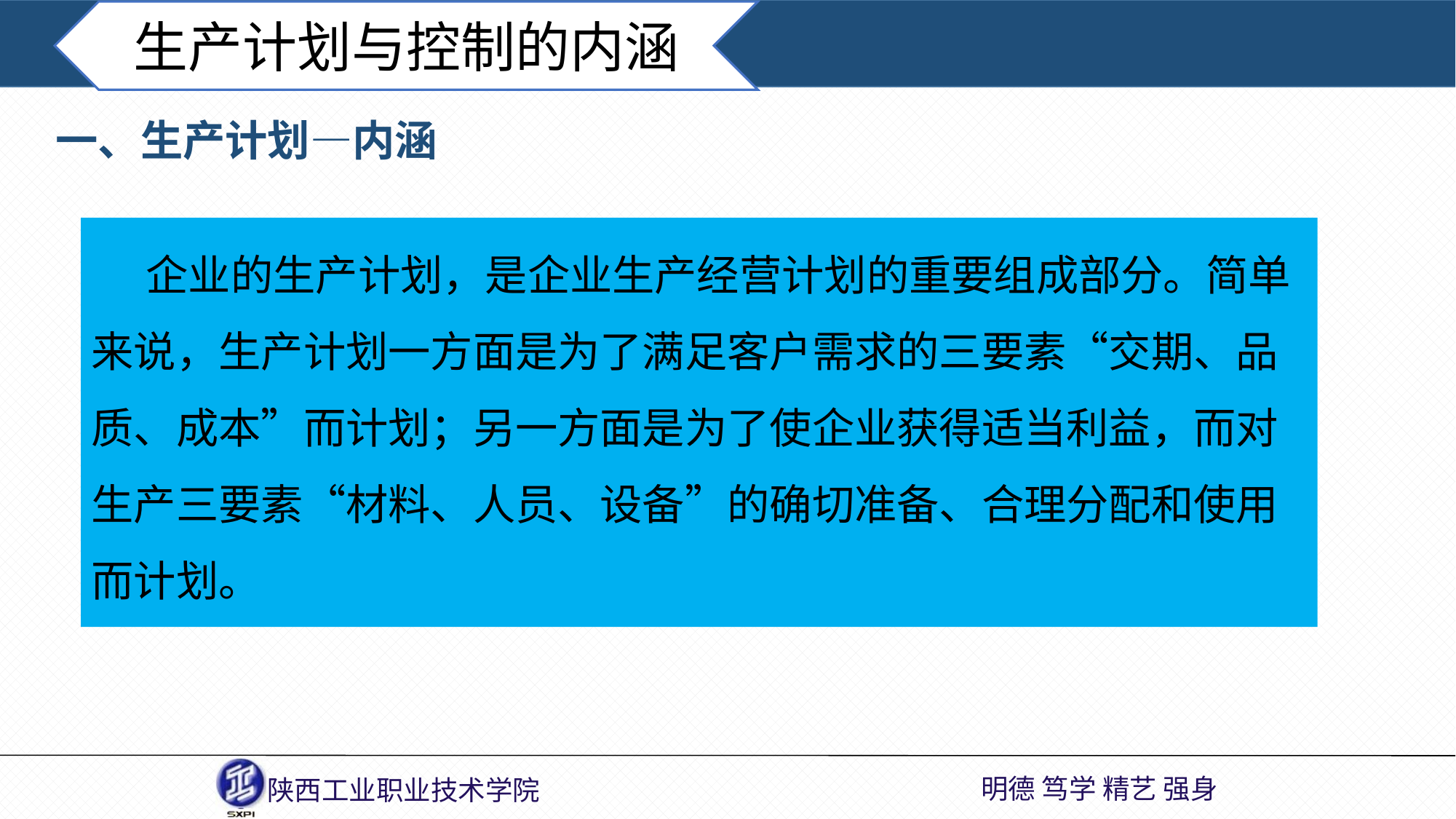

生产计划与控制的内涵
一、生产计划—内涵
企业的生产计划，是企业生产经营计划的重要组成部分。简单来说，生产计划一方面是为了满足客户需求的三要素“交期、品质、成本”而计划；另一方面是为了使企业获得适当利益，而对生产三要素“材料、人员、设备”的确切准备、合理分配和使用而计划。